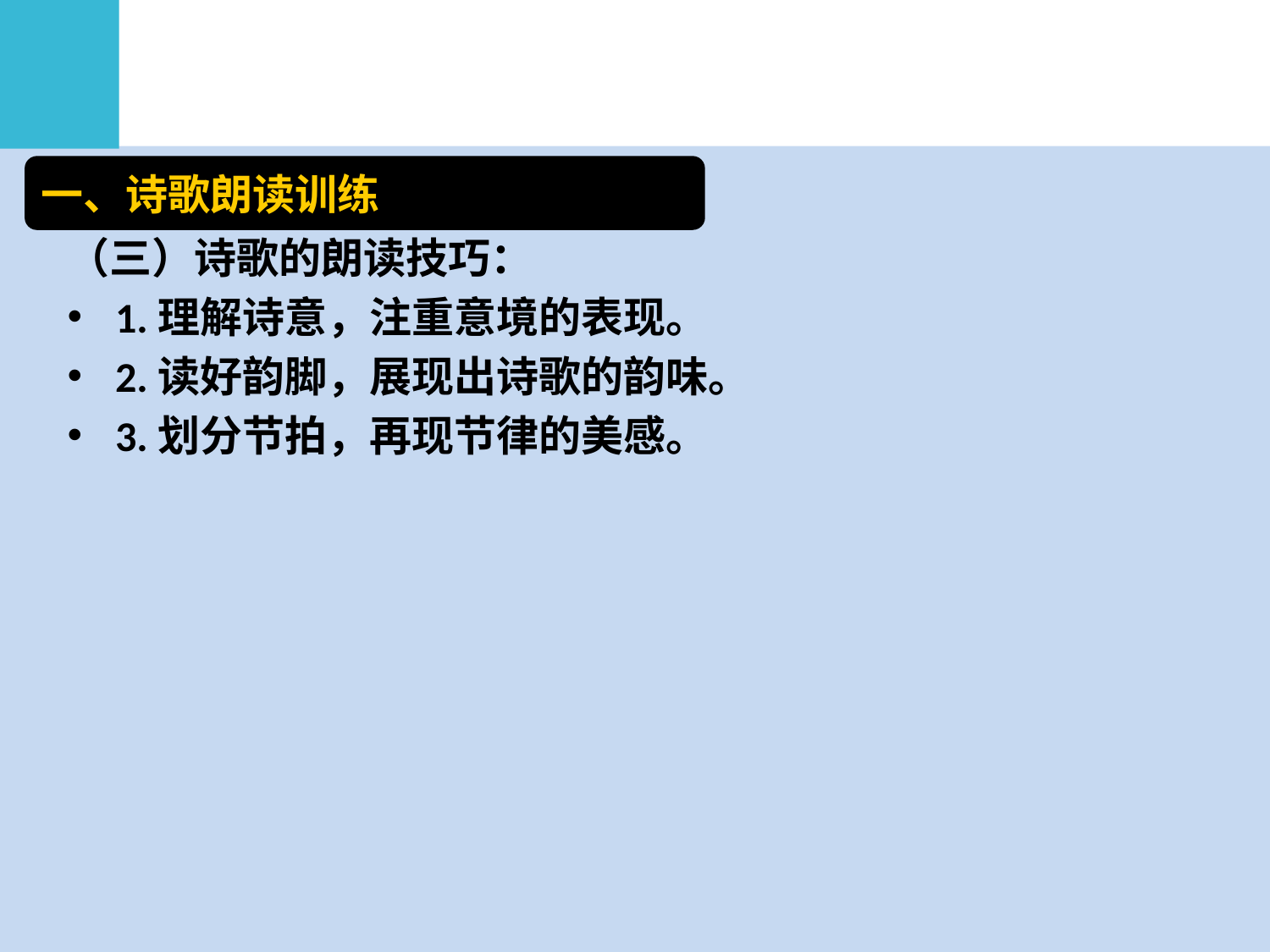

一、诗歌朗读训练

（三）诗歌的朗读技巧：
1.理解诗意，注重意境的表现。
2.读好韵脚，展现出诗歌的韵味。
3.划分节拍，再现节律的美感。